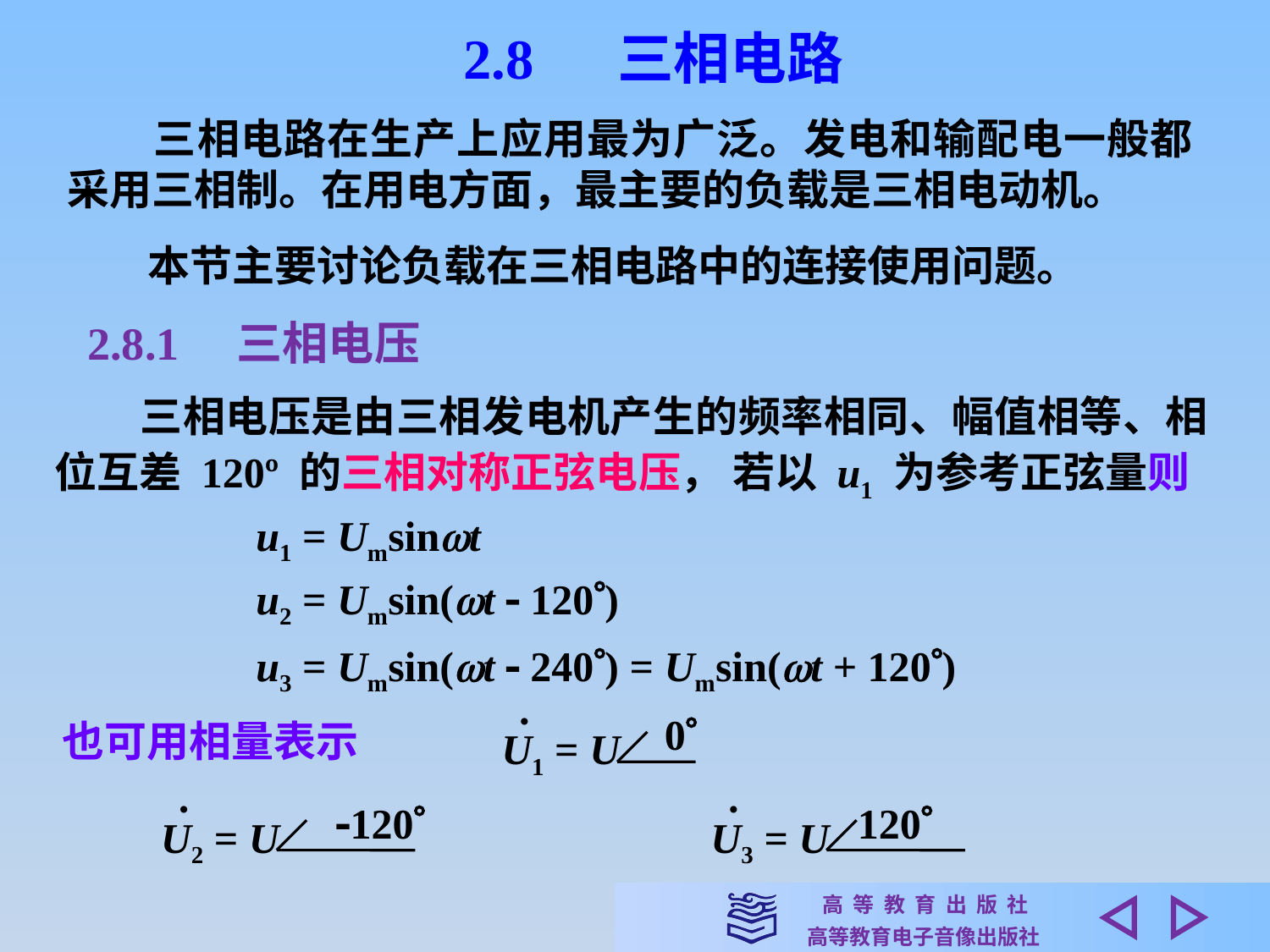

2.8　 三相电路
　　三相电路在生产上应用最为广泛。发电和输配电一般都采用三相制。在用电方面，最主要的负载是三相电动机。
本节主要讨论负载在三相电路中的连接使用问题。
2.8.1　三相电压
　　三相电压是由三相发电机产生的频率相同、幅值相等、相位互差 120º 的三相对称正弦电压， 若以 u1 为参考正弦量则
u1 = Umsinωt
u2 = Umsin(ωt − 120°)
u3 = Umsin(ωt − 240°) = Umsin(ωt + 120°)
·
U1 = U
0°

也可用相量表示
·
U2 = U
−120°

·
U3 = U
120°